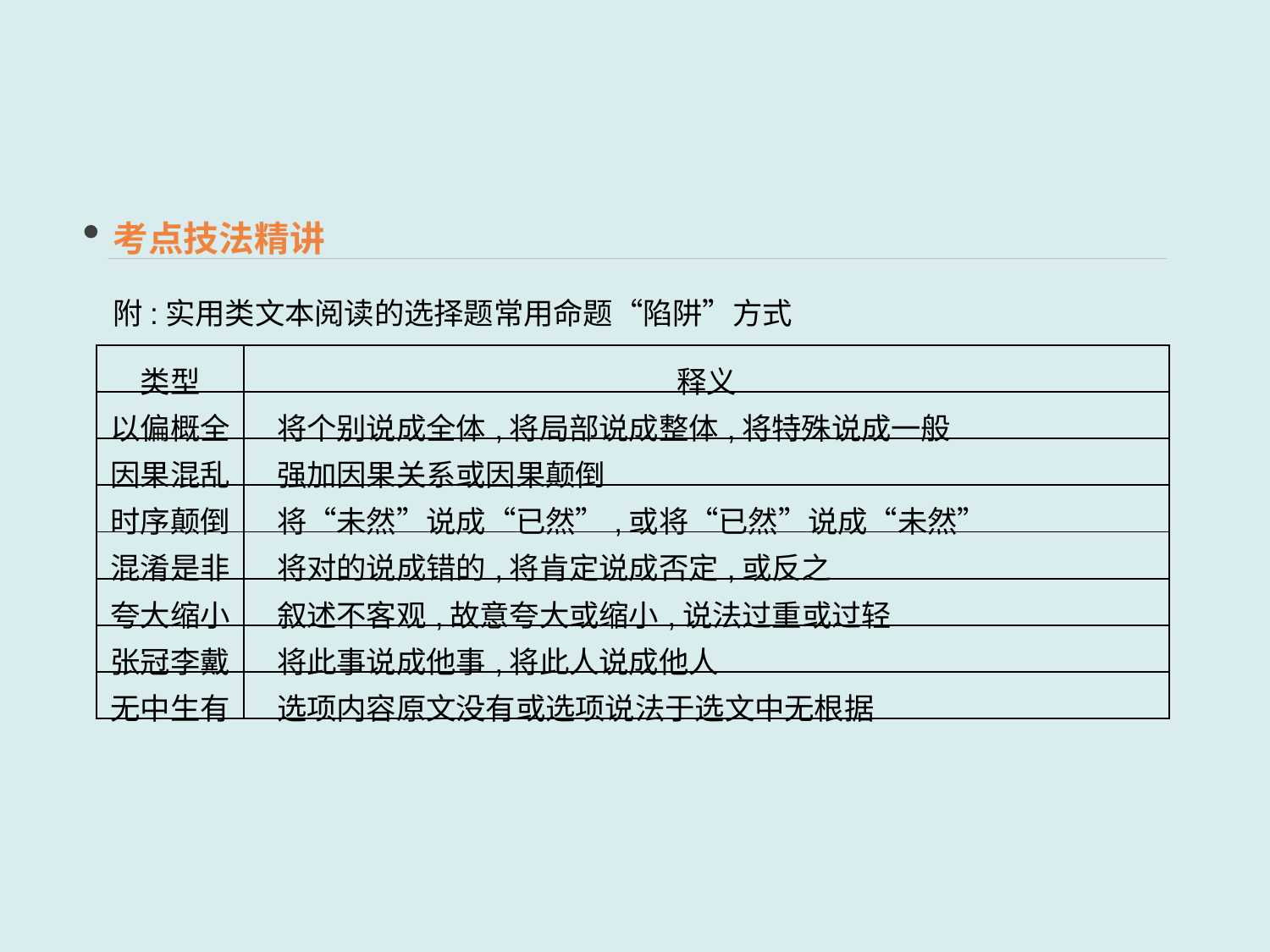

考点技法精讲

附:实用类文本阅读的选择题常用命题“陷阱”方式
| 类型 | 释义 |
| --- | --- |
| 以偏概全 | 将个别说成全体,将局部说成整体,将特殊说成一般 |
| 因果混乱 | 强加因果关系或因果颠倒 |
| 时序颠倒 | 将“未然”说成“已然”,或将“已然”说成“未然” |
| 混淆是非 | 将对的说成错的,将肯定说成否定,或反之 |
| 夸大缩小 | 叙述不客观,故意夸大或缩小,说法过重或过轻 |
| 张冠李戴 | 将此事说成他事,将此人说成他人 |
| 无中生有 | 选项内容原文没有或选项说法于选文中无根据 |